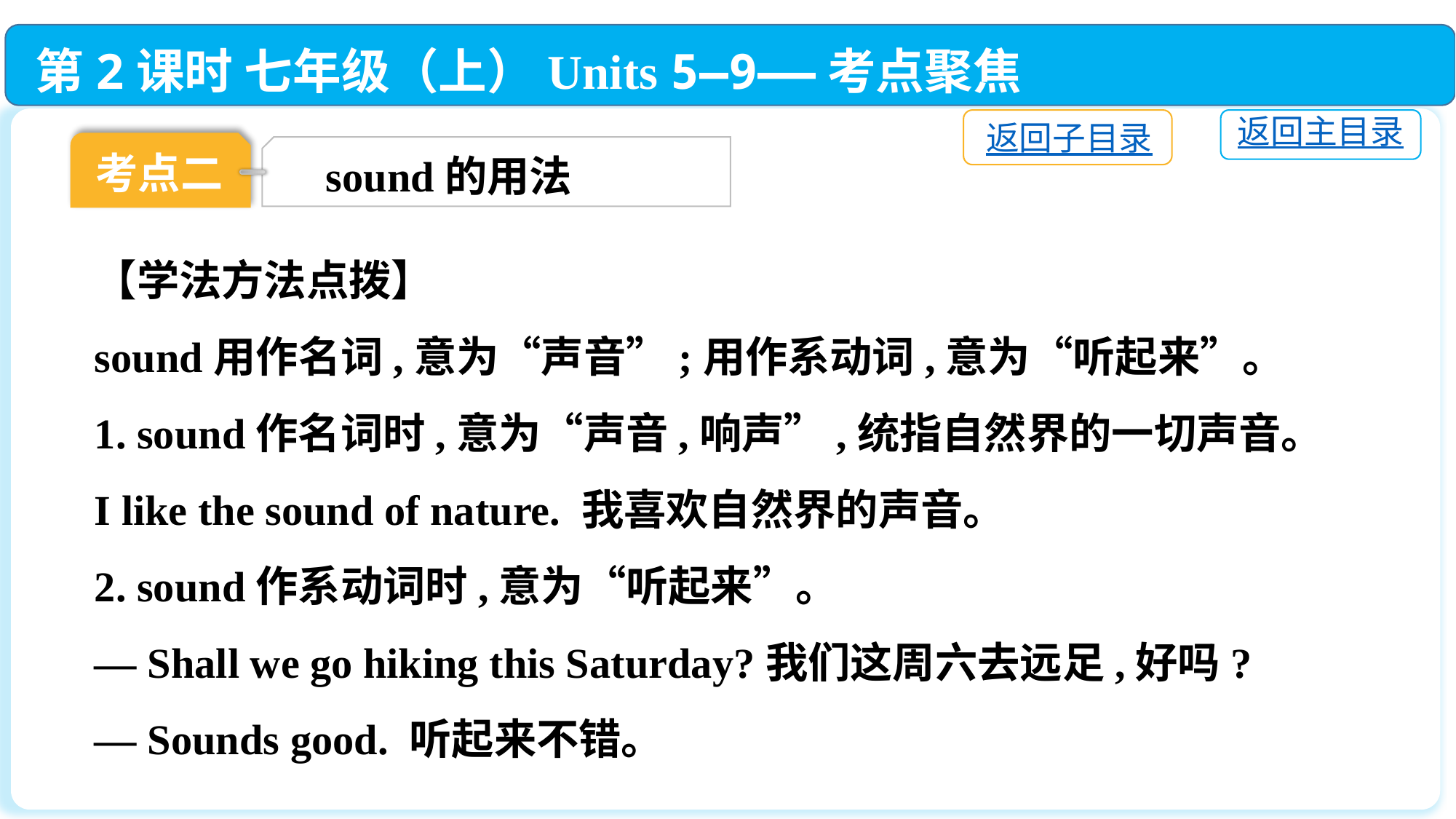

第2课时 七年级（上）Units 5—9——考点聚焦

返回子目录
返回主目录
考点二
sound的用法

【学法方法点拨】
sound用作名词,意为“声音”;用作系动词,意为“听起来”。
1. sound作名词时,意为“声音,响声”,统指自然界的一切声音。
I like the sound of nature. 我喜欢自然界的声音。
2. sound作系动词时,意为“听起来”。
— Shall we go hiking this Saturday?我们这周六去远足,好吗?
— Sounds good. 听起来不错。